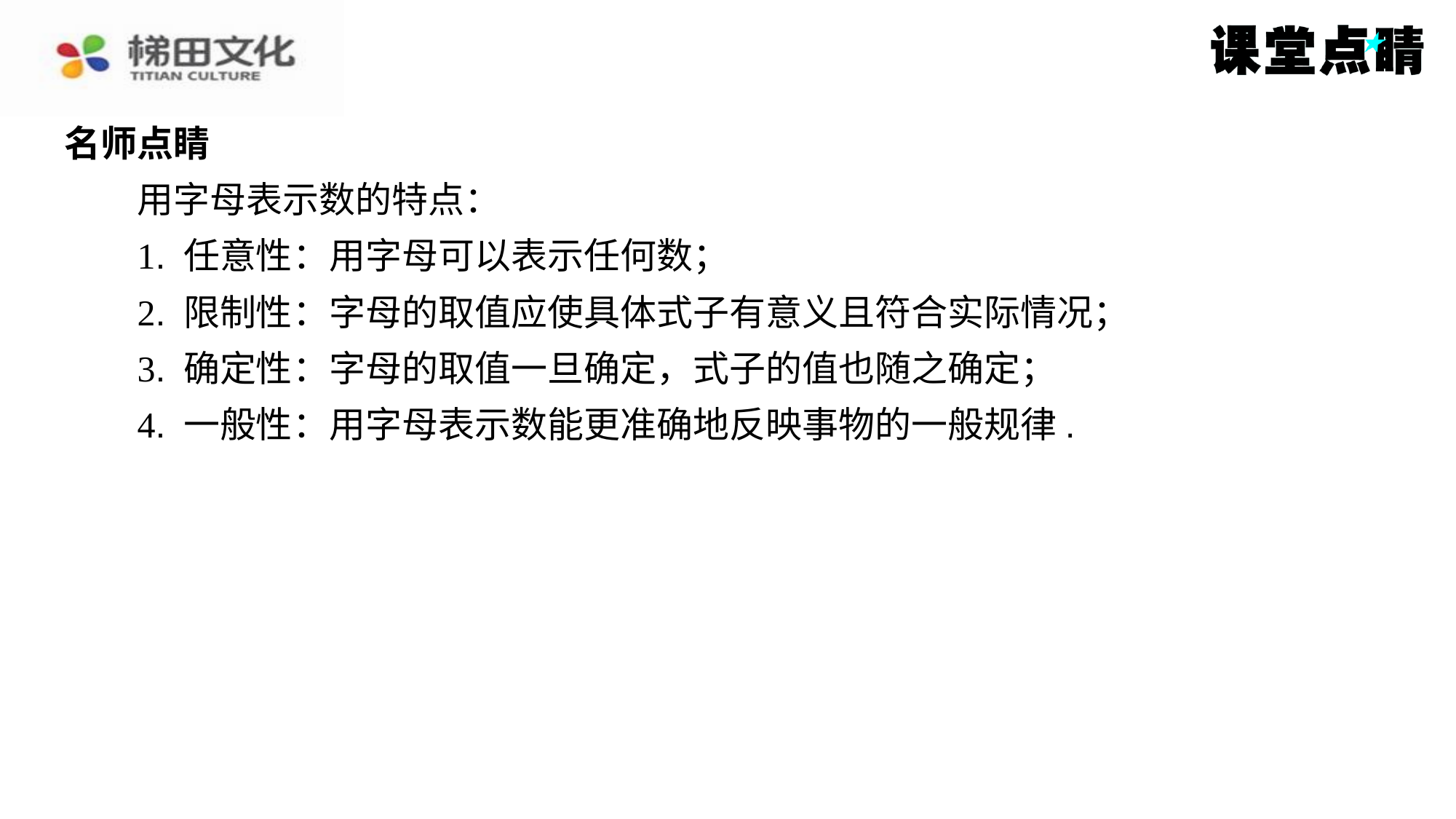

名师点睛
　　用字母表示数的特点：
1. 任意性：用字母可以表示任何数；
2. 限制性：字母的取值应使具体式子有意义且符合实际情况；
3. 确定性：字母的取值一旦确定，式子的值也随之确定；
4. 一般性：用字母表示数能更准确地反映事物的一般规律.